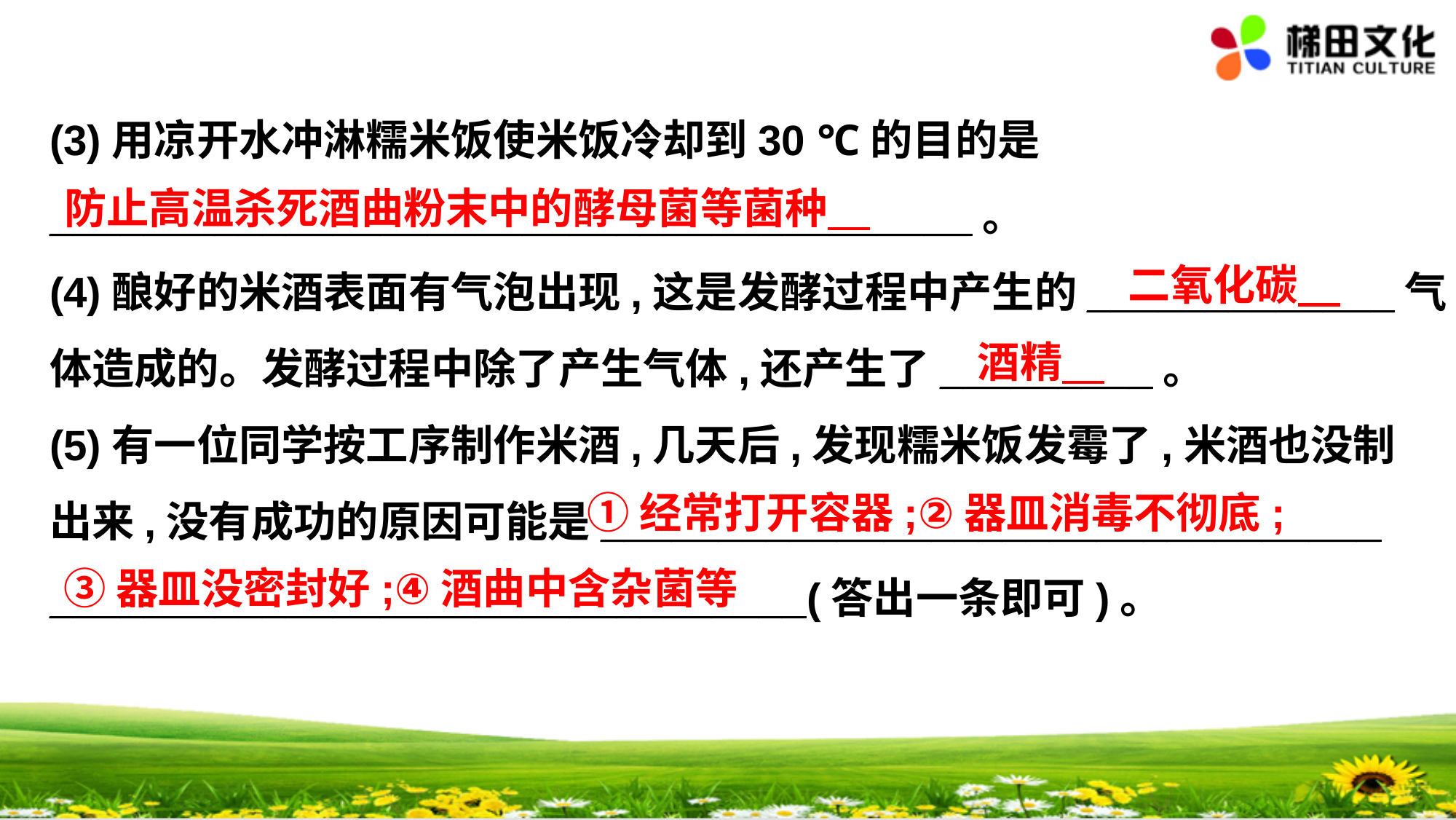

(3)用凉开水冲淋糯米饭使米饭冷却到30 ℃的目的是
_______________________________________。
(4)酿好的米酒表面有气泡出现,这是发酵过程中产生的_____________气
体造成的。发酵过程中除了产生气体,还产生了_________。
(5)有一位同学按工序制作米酒,几天后,发现糯米饭发霉了,米酒也没制
出来,没有成功的原因可能是_________________________________
________________________________(答出一条即可)。
防止高温杀死酒曲粉末中的酵母菌等菌种
　二氧化碳
　酒精
①经常打开容器;②器皿消毒不彻底;
③器皿没密封好;④酒曲中含杂菌等